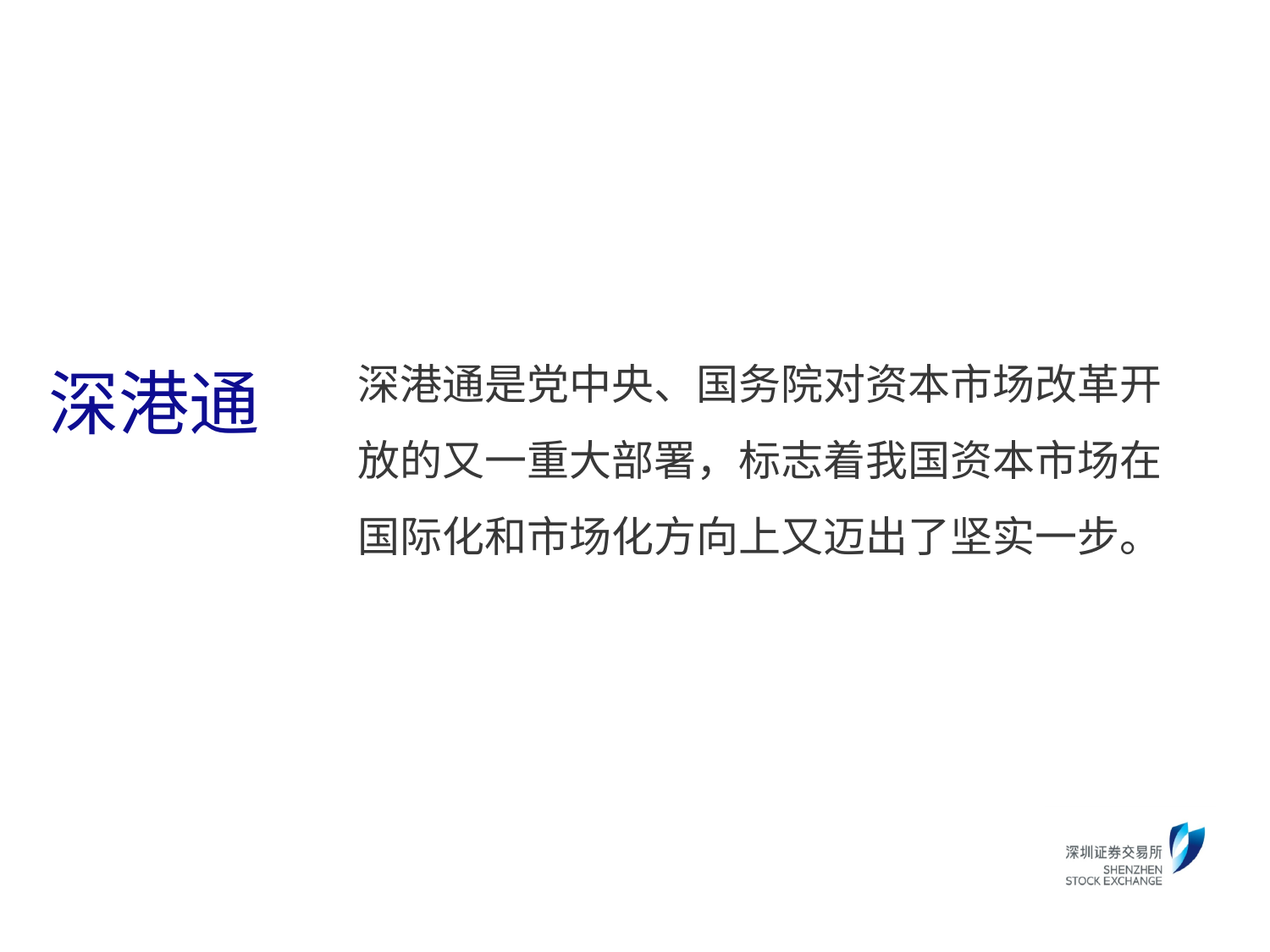

深港通是党中央、国务院对资本市场改革开放的又一重大部署，标志着我国资本市场在国际化和市场化方向上又迈出了坚实一步。
深港通